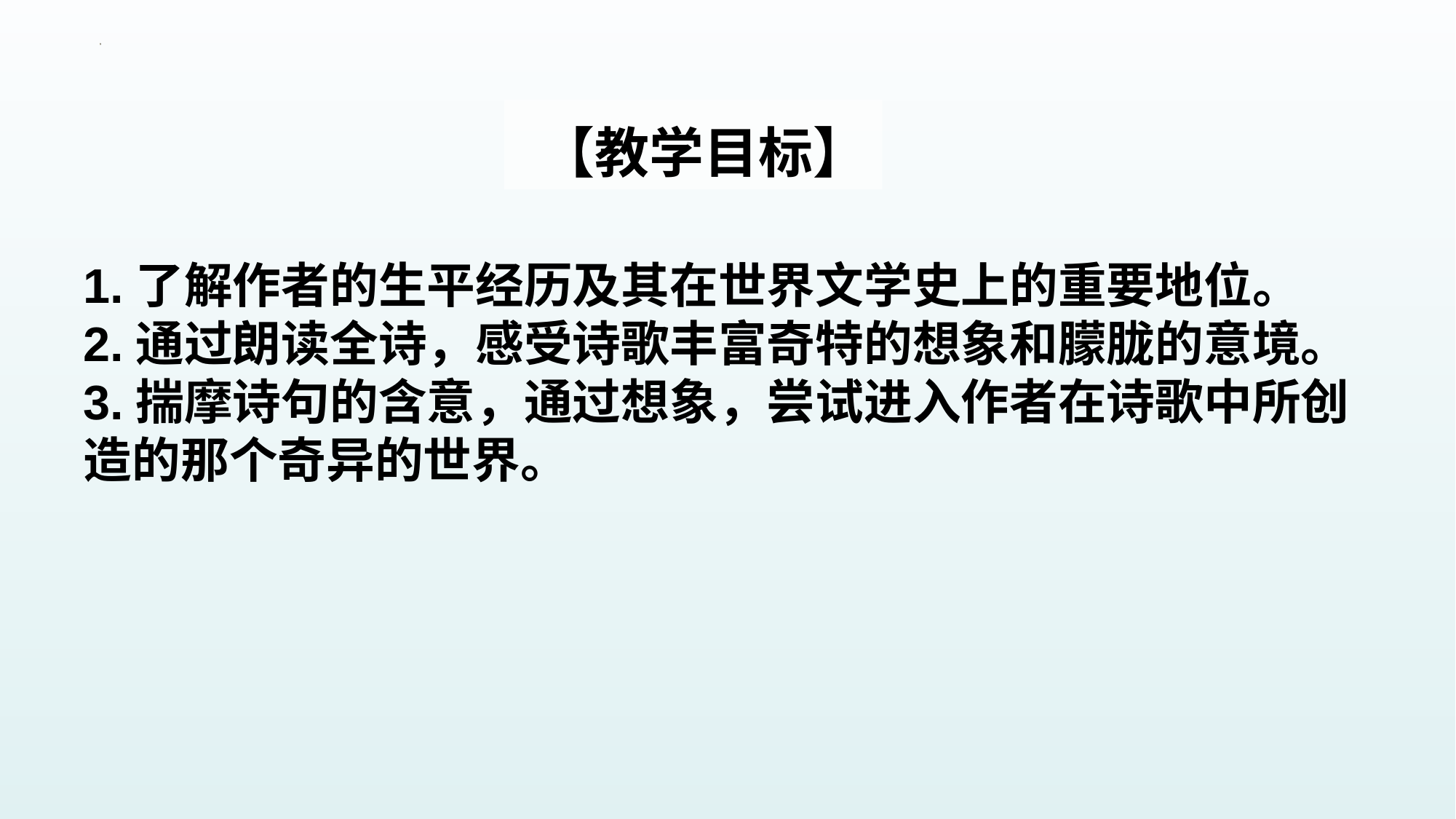

#
 【教学目标】

1.了解作者的生平经历及其在世界文学史上的重要地位。
2.通过朗读全诗，感受诗歌丰富奇特的想象和朦胧的意境。
3.揣摩诗句的含意，通过想象，尝试进入作者在诗歌中所创造的那个奇异的世界。